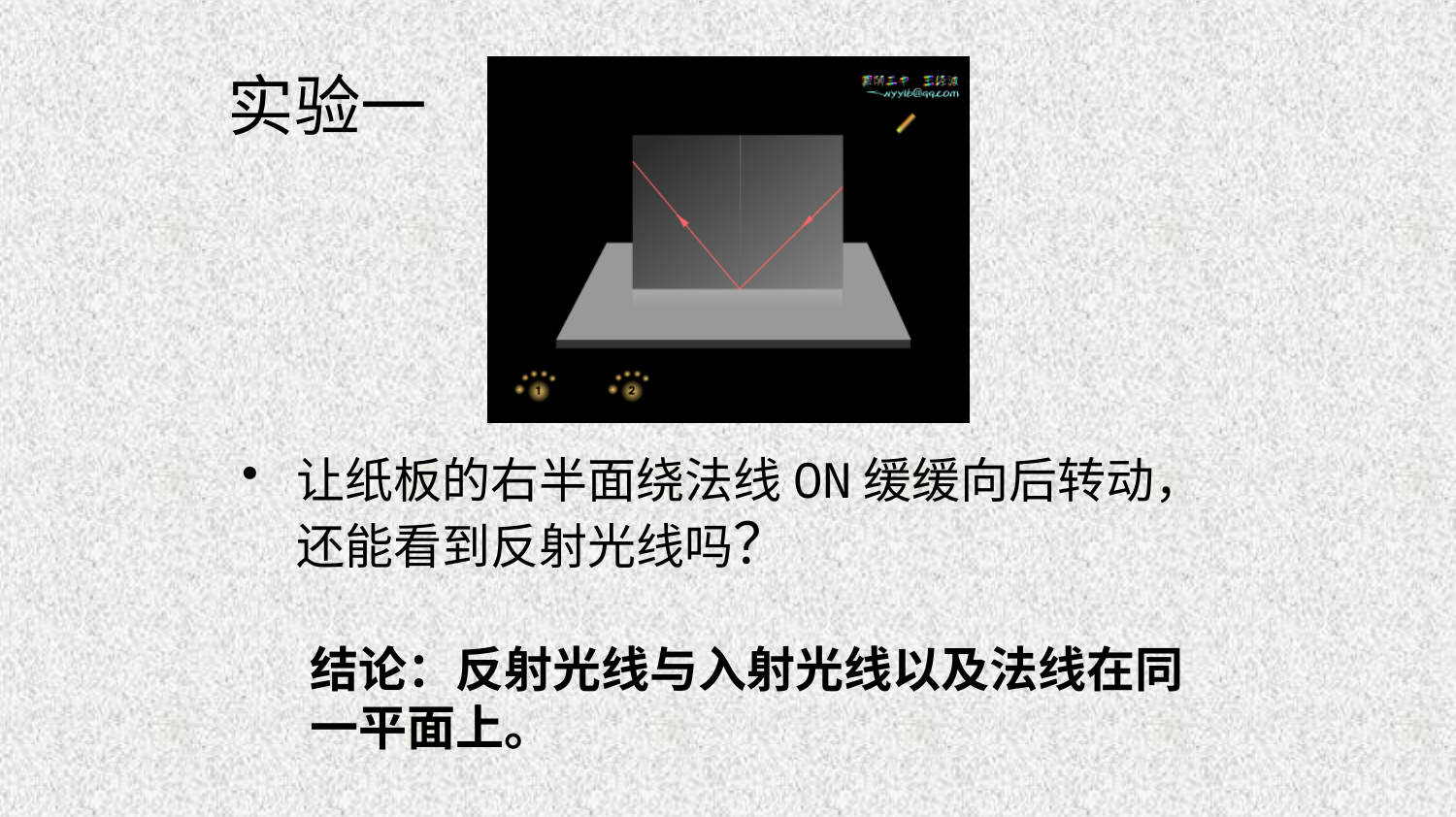

实验一
让纸板的右半面绕法线ON缓缓向后转动，还能看到反射光线吗？

结论：反射光线与入射光线以及法线在同一平面上。